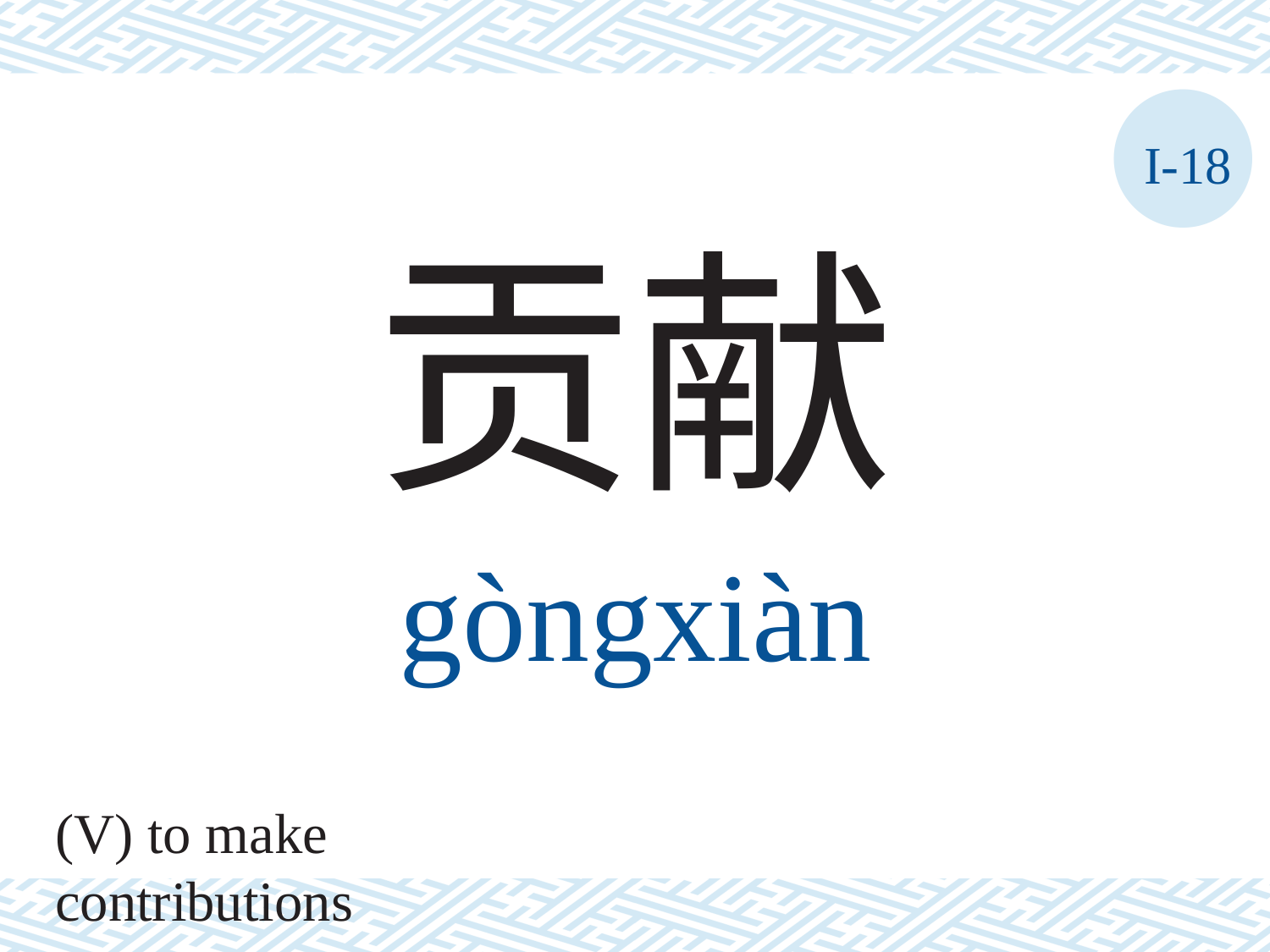

I-18
贡献
gòngxiàn
(V) to make contributions